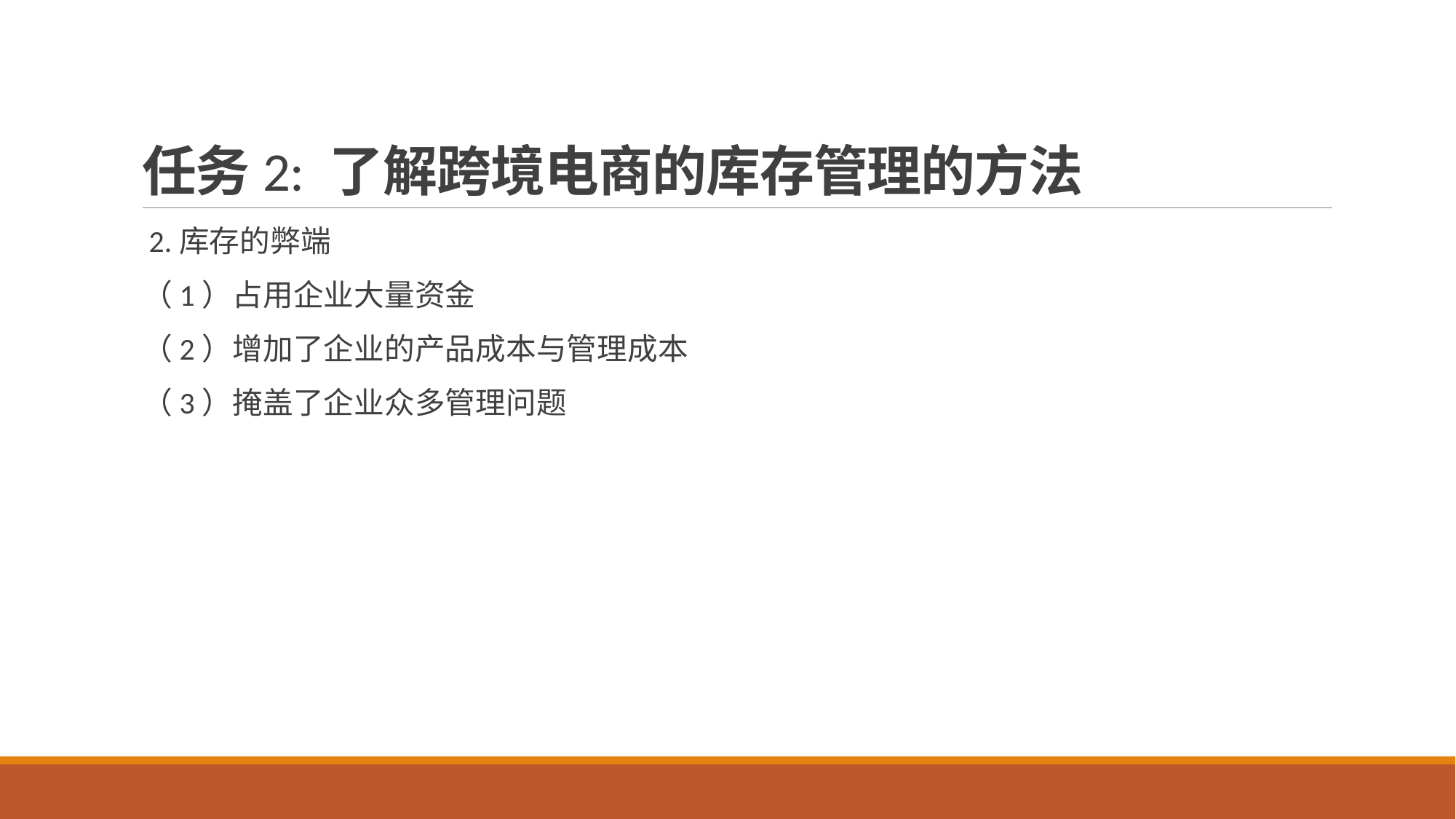

# 任务2: 了解跨境电商的库存管理的方法
 2.库存的弊端
（1）占用企业大量资金
（2）增加了企业的产品成本与管理成本
（3）掩盖了企业众多管理问题